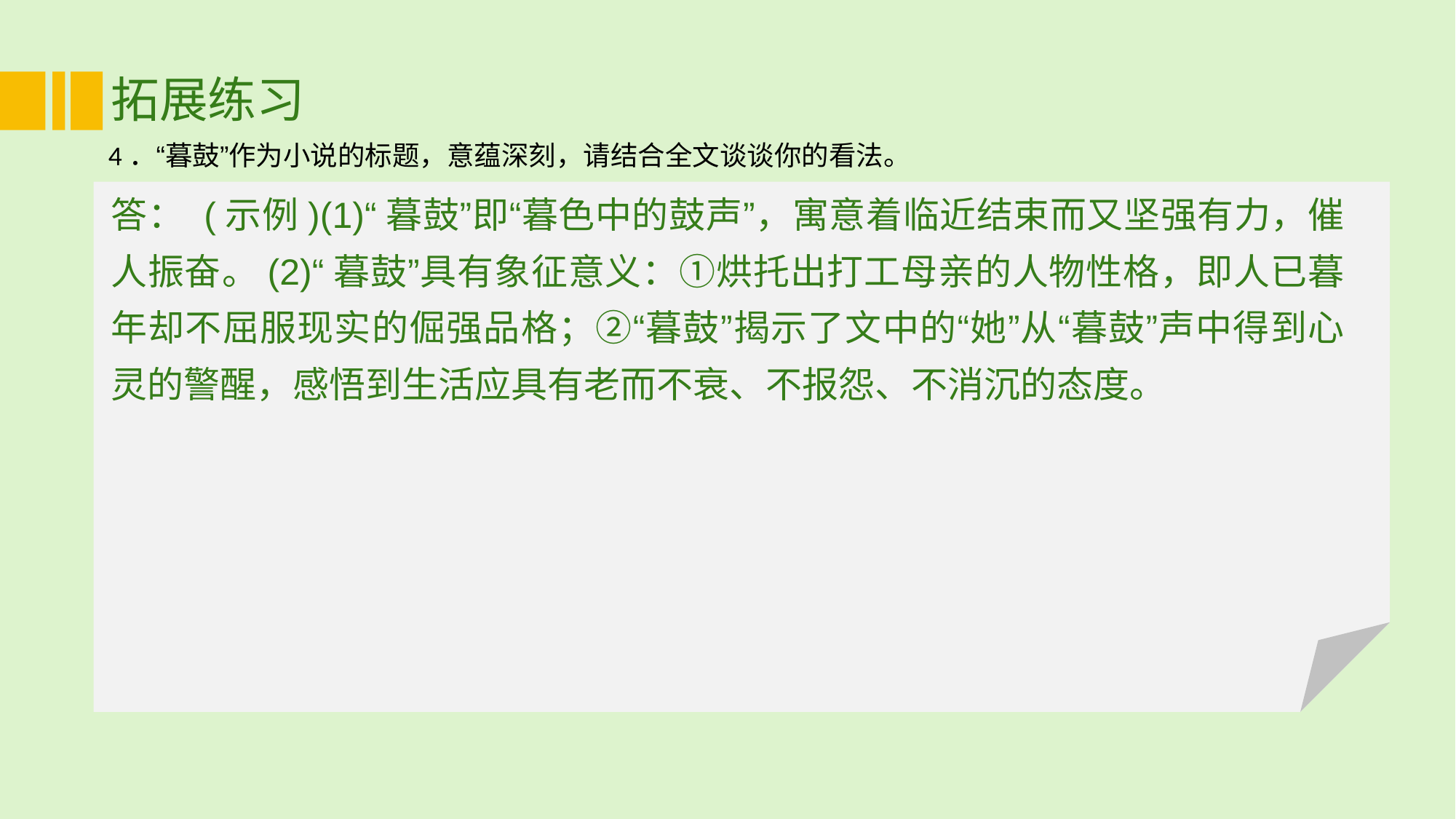

# 拓展练习
4．“暮鼓”作为小说的标题，意蕴深刻，请结合全文谈谈你的看法。
答： (示例)(1)“暮鼓”即“暮色中的鼓声”，寓意着临近结束而又坚强有力，催人振奋。(2)“暮鼓”具有象征意义：①烘托出打工母亲的人物性格，即人已暮年却不屈服现实的倔强品格；②“暮鼓”揭示了文中的“她”从“暮鼓”声中得到心灵的警醒，感悟到生活应具有老而不衰、不报怨、不消沉的态度。